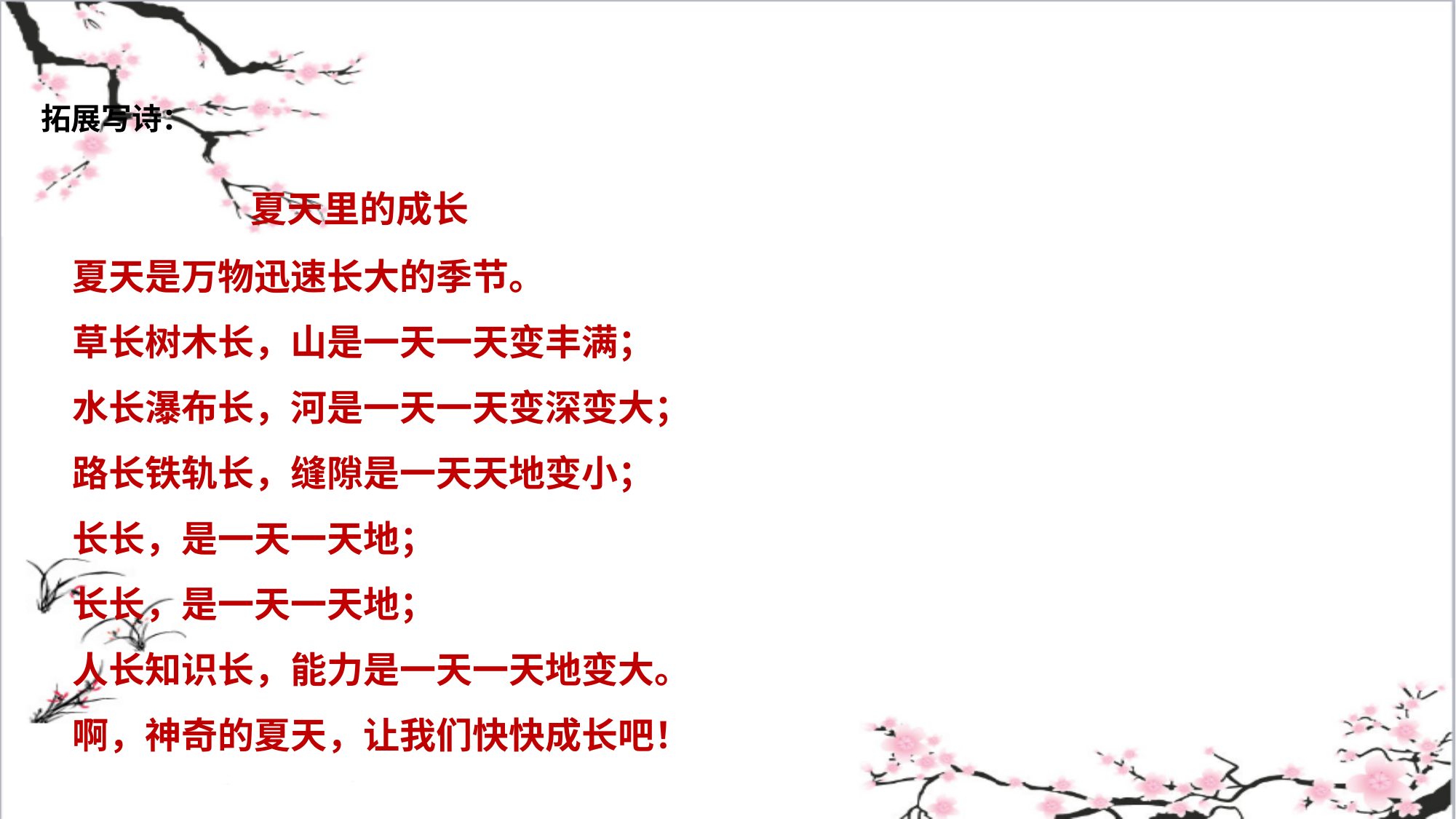

拓展写诗：
               夏天里的成长
夏天是万物迅速长大的季节。
草长树木长，山是一天一天变丰满；
水长瀑布长，河是一天一天变深变大；
路长铁轨长，缝隙是一天天地变小；
长长，是一天一天地；
长长，是一天一天地；
人长知识长，能力是一天一天地变大。
啊，神奇的夏天，让我们快快成长吧！